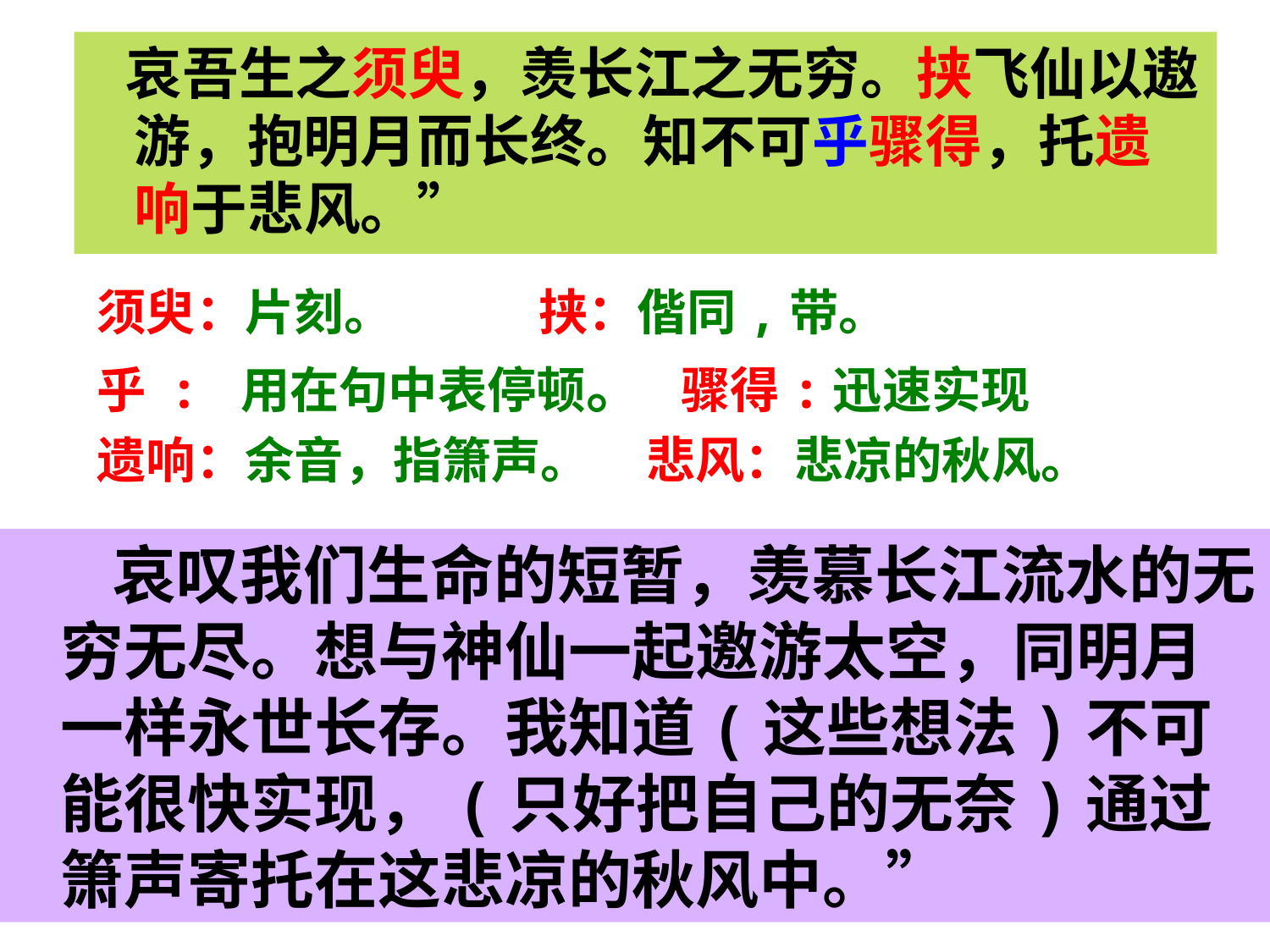

哀吾生之须臾，羡长江之无穷。挟飞仙以遨游，抱明月而长终。知不可乎骤得，托遗响于悲风。”
须臾：片刻。             挟：偕同,带。
乎 : 用在句中表停顿。   骤得:迅速实现
遗响：余音，指箫声。     悲风：悲凉的秋风。
      哀叹我们生命的短暂，羡慕长江流水的无穷无尽。想与神仙一起邀游太空，同明月一样永世长存。我知道(这些想法)不可能很快实现，(只好把自己的无奈)通过箫声寄托在这悲凉的秋风中。”